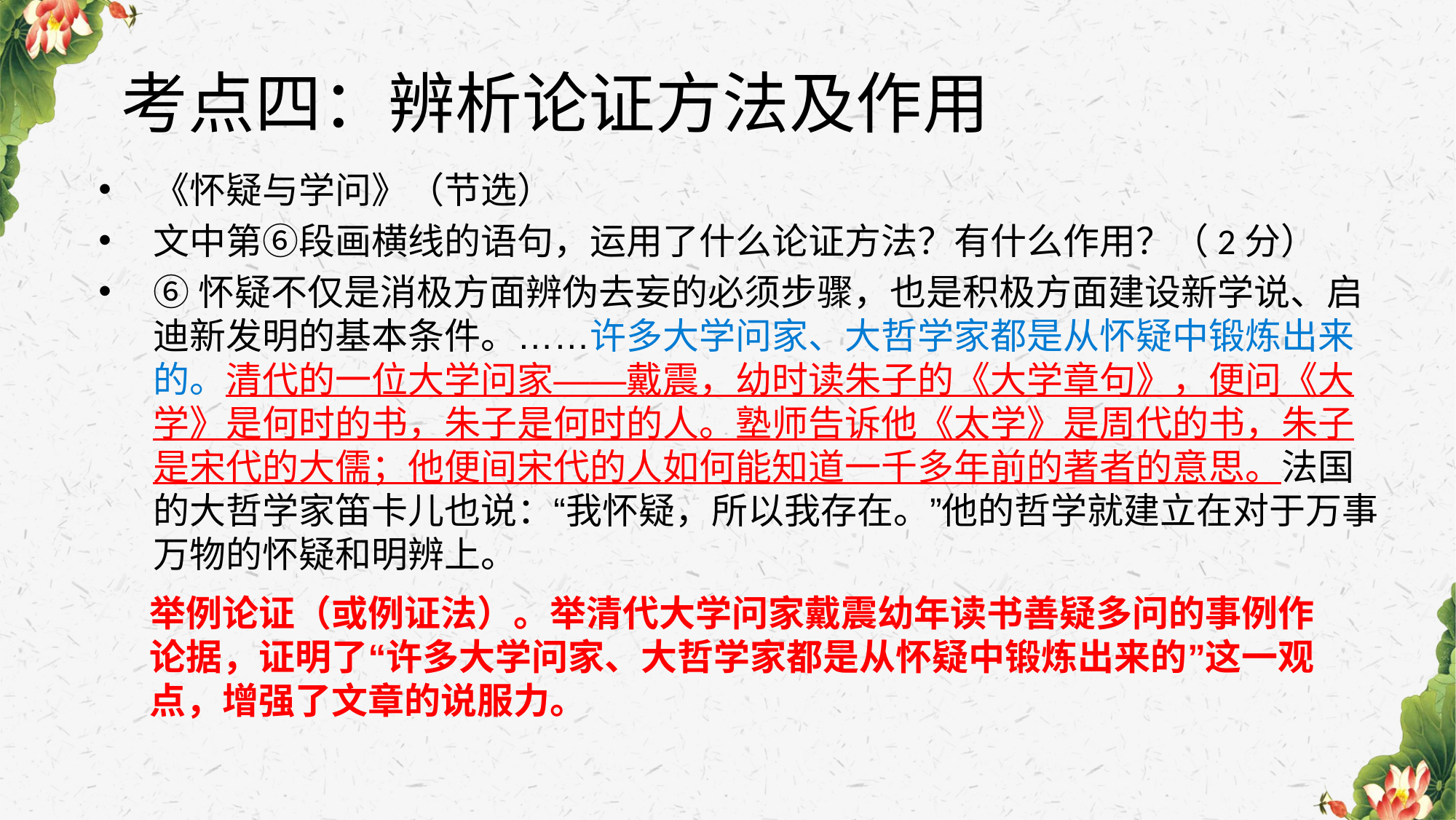

# 考点四：辨析论证方法及作用
《怀疑与学问》（节选）
文中第⑥段画横线的语句，运用了什么论证方法？有什么作用？（2分）
⑥怀疑不仅是消极方面辨伪去妄的必须步骤，也是积极方面建设新学说、启迪新发明的基本条件。……许多大学问家、大哲学家都是从怀疑中锻炼出来的。清代的一位大学问家――戴震，幼时读朱子的《大学章句》，便问《大学》是何时的书，朱子是何时的人。塾师告诉他《太学》是周代的书，朱子是宋代的大儒；他便间宋代的人如何能知道一千多年前的著者的意思。法国的大哲学家笛卡儿也说：“我怀疑，所以我存在。”他的哲学就建立在对于万事万物的怀疑和明辨上。
举例论证（或例证法）。举清代大学问家戴震幼年读书善疑多问的事例作论据，证明了“许多大学问家、大哲学家都是从怀疑中锻炼出来的”这一观点，增强了文章的说服力。